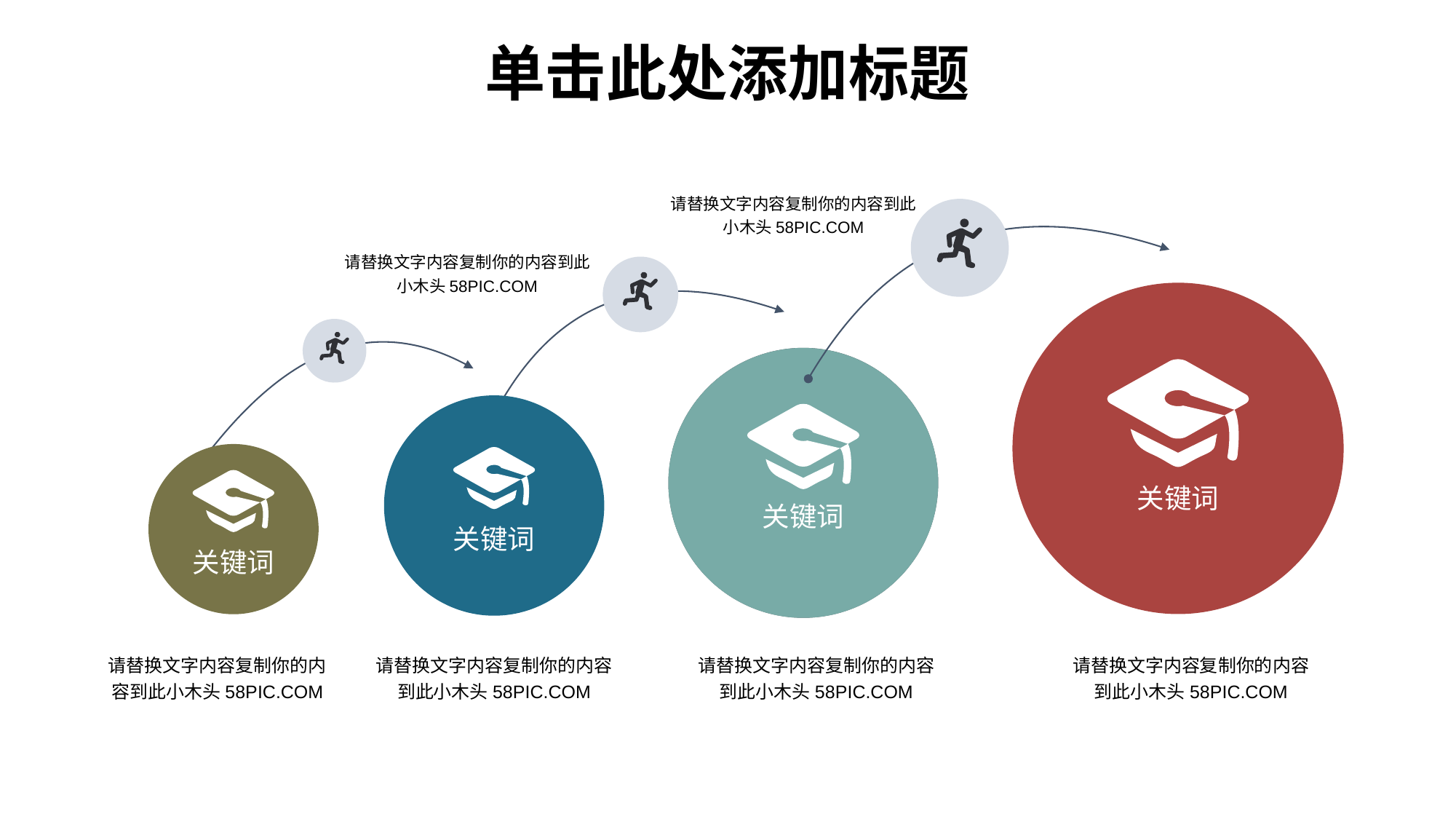

单击此处添加标题
请替换文字内容复制你的内容到此
小木头58PIC.COM

请替换文字内容复制你的内容到此
小木头58PIC.COM

关键词

请替换文字内容复制你的内容到此小木头58PIC.COM

关键词

请替换文字内容复制你的内容到此小木头58PIC.COM
关键词

请替换文字内容复制你的内容到此小木头58PIC.COM
关键词

请替换文字内容复制你的内容到此小木头58PIC.COM